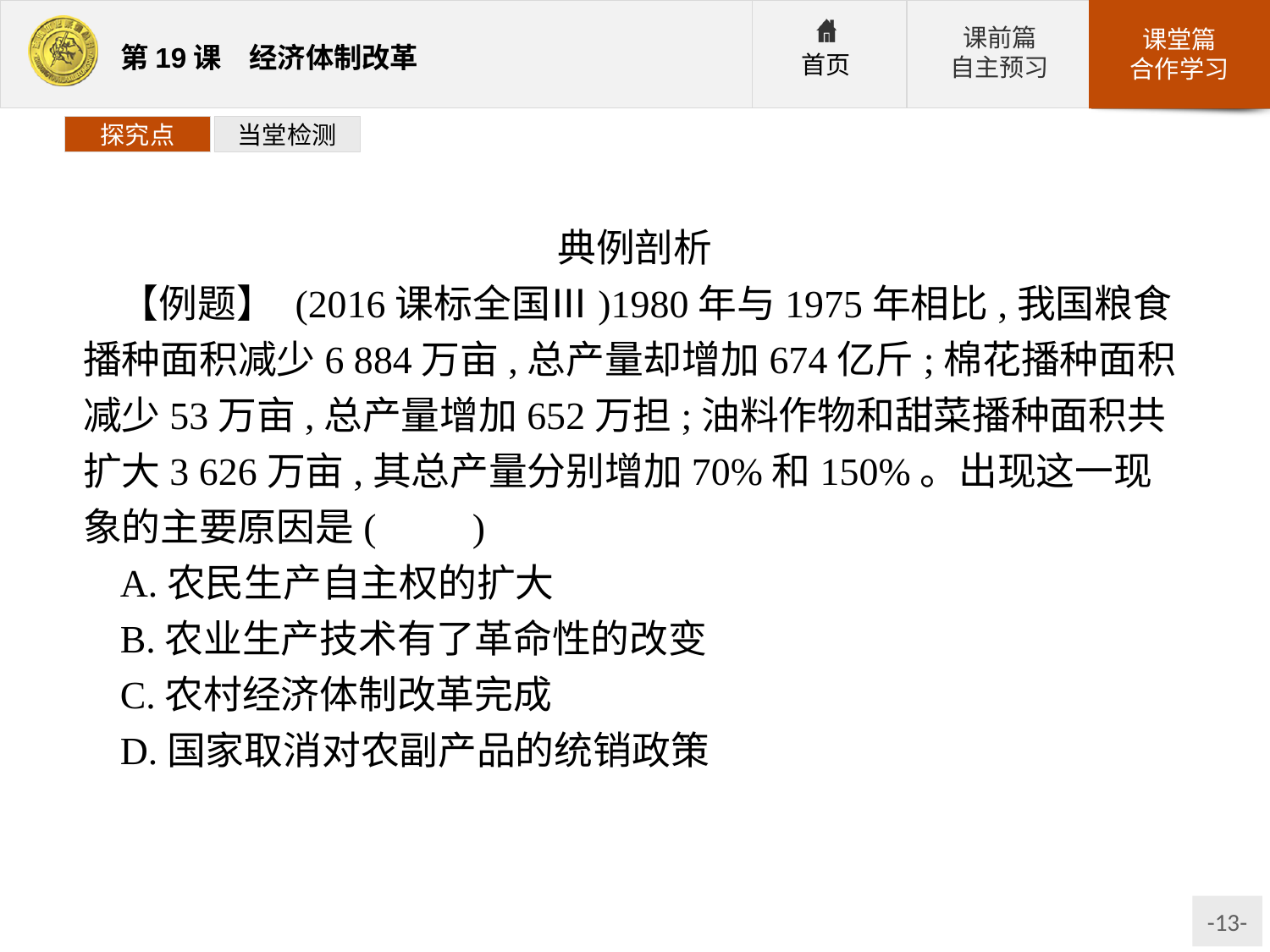

探究点
当堂检测
典例剖析
【例题】 (2016课标全国Ⅲ)1980年与1975年相比,我国粮食播种面积减少6 884万亩,总产量却增加674亿斤;棉花播种面积减少53万亩,总产量增加652万担;油料作物和甜菜播种面积共扩大3 626万亩,其总产量分别增加70%和150%。出现这一现象的主要原因是(　　)
A.农民生产自主权的扩大
B.农业生产技术有了革命性的改变
C.农村经济体制改革完成
D.国家取消对农副产品的统销政策